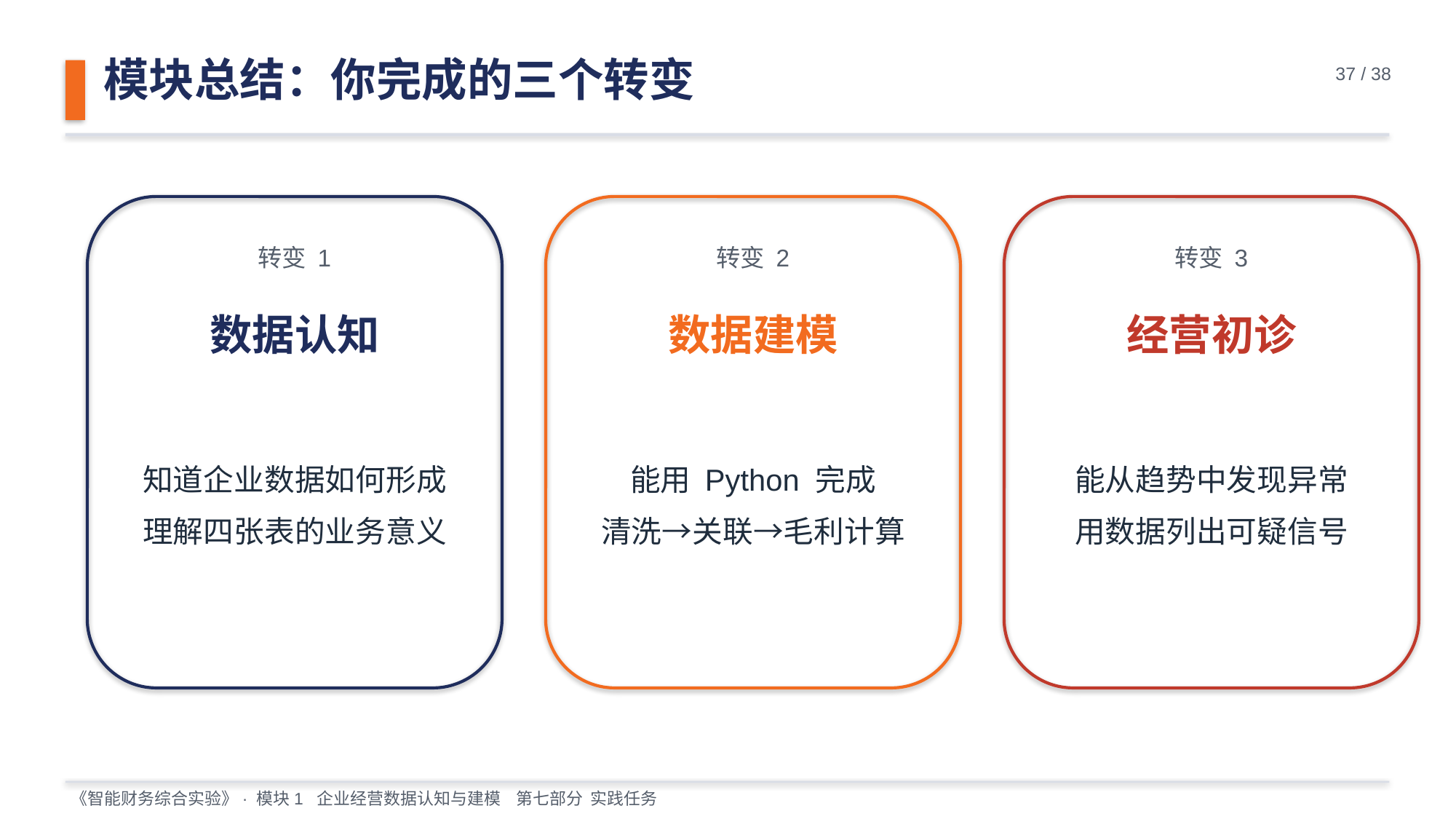

模块总结：你完成的三个转变

37 / 38

转变 1
转变 2
转变 3
数据认知
数据建模
经营初诊
知道企业数据如何形成
理解四张表的业务意义
能用 Python 完成
清洗→关联→毛利计算
能从趋势中发现异常
用数据列出可疑信号

《智能财务综合实验》· 模块1  企业经营数据认知与建模    第七部分  实践任务